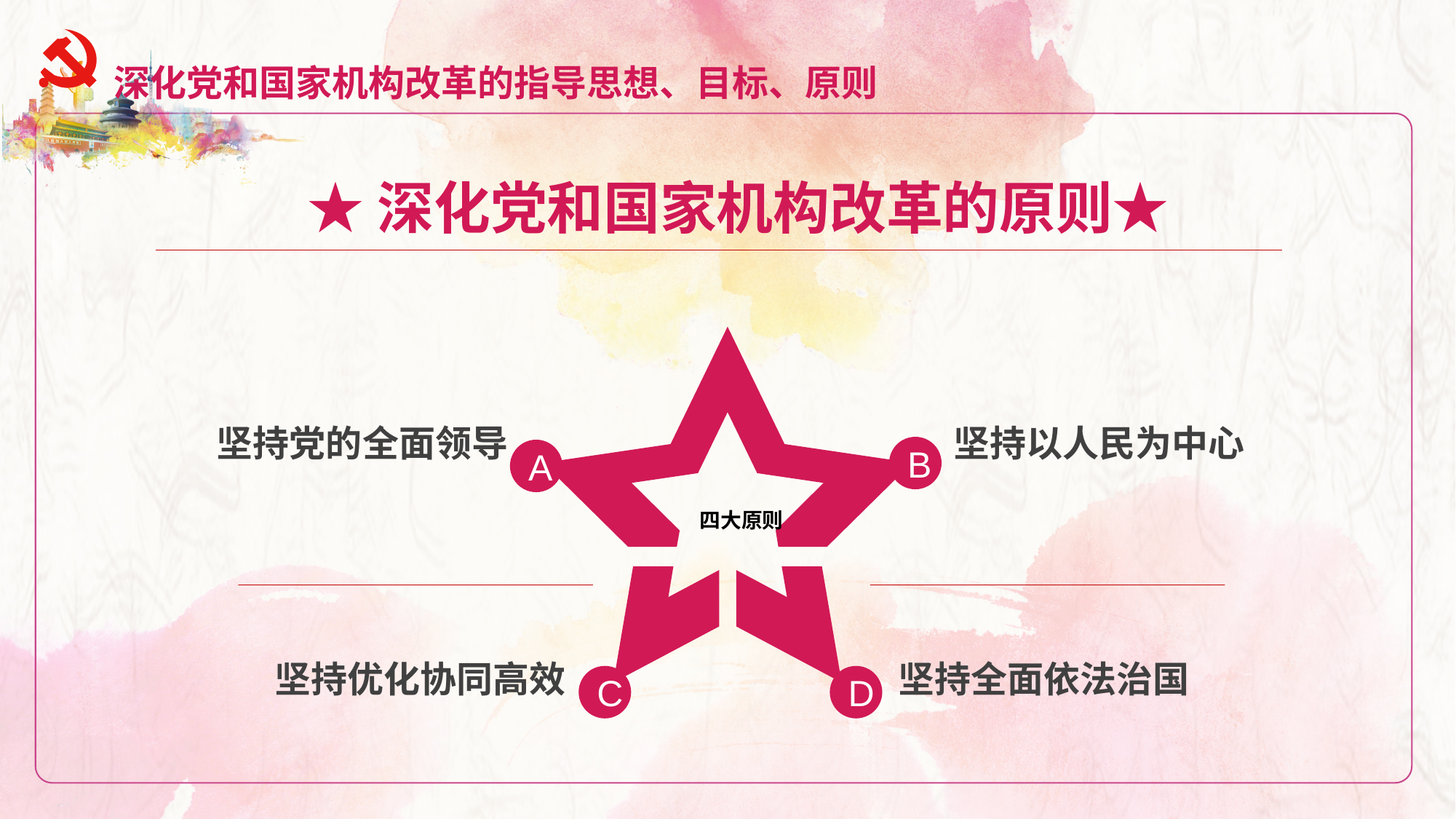

深化党和国家机构改革的指导思想、目标、原则
★深化党和国家机构改革的原则★

坚持党的全面领导
坚持以人民为中心
B
A
四大原则
坚持优化协同高效
坚持全面依法治国
C
D